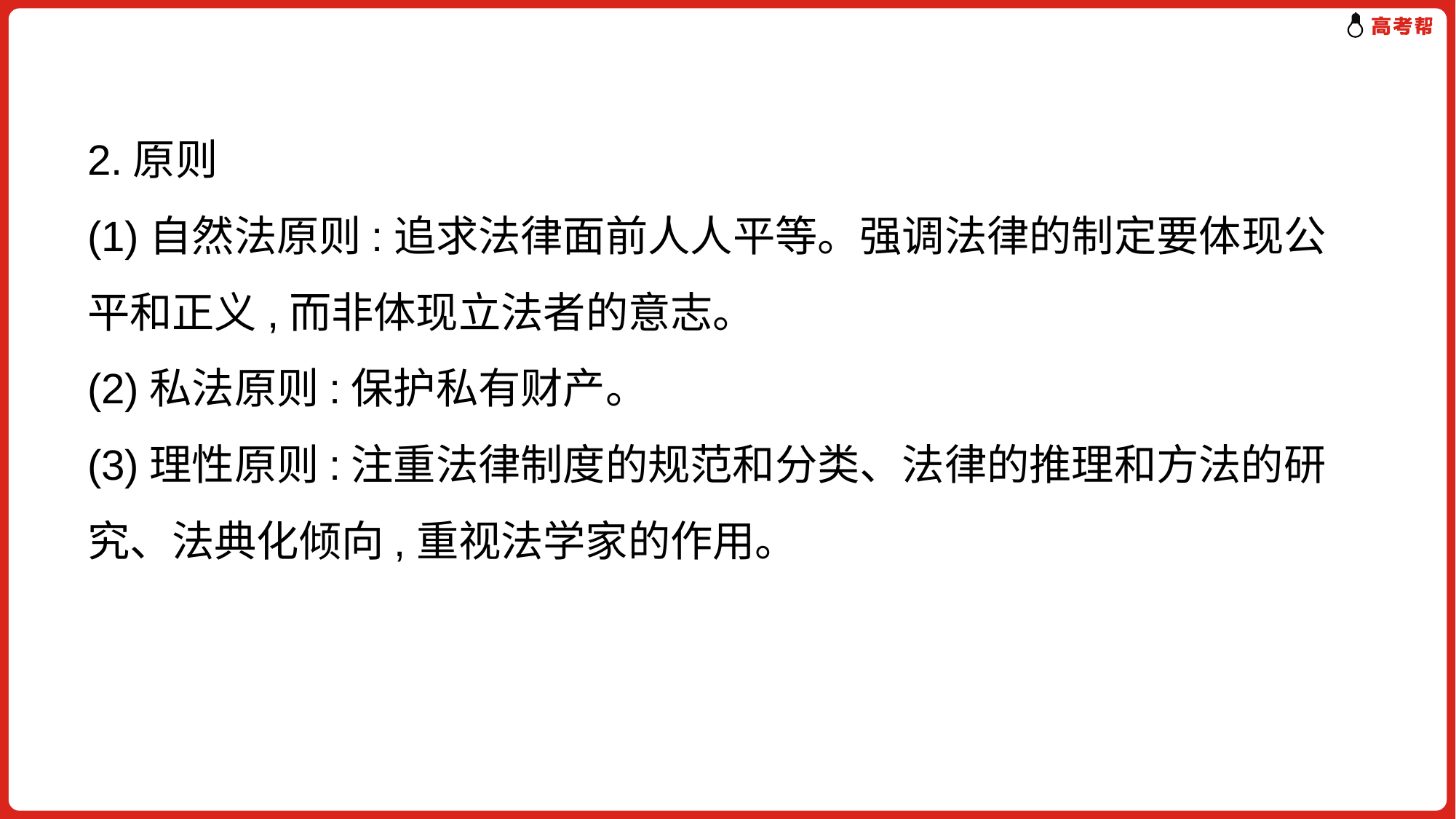

2.原则
(1)自然法原则:追求法律面前人人平等。强调法律的制定要体现公平和正义,而非体现立法者的意志。
(2)私法原则:保护私有财产。
(3)理性原则:注重法律制度的规范和分类、法律的推理和方法的研究、法典化倾向,重视法学家的作用。